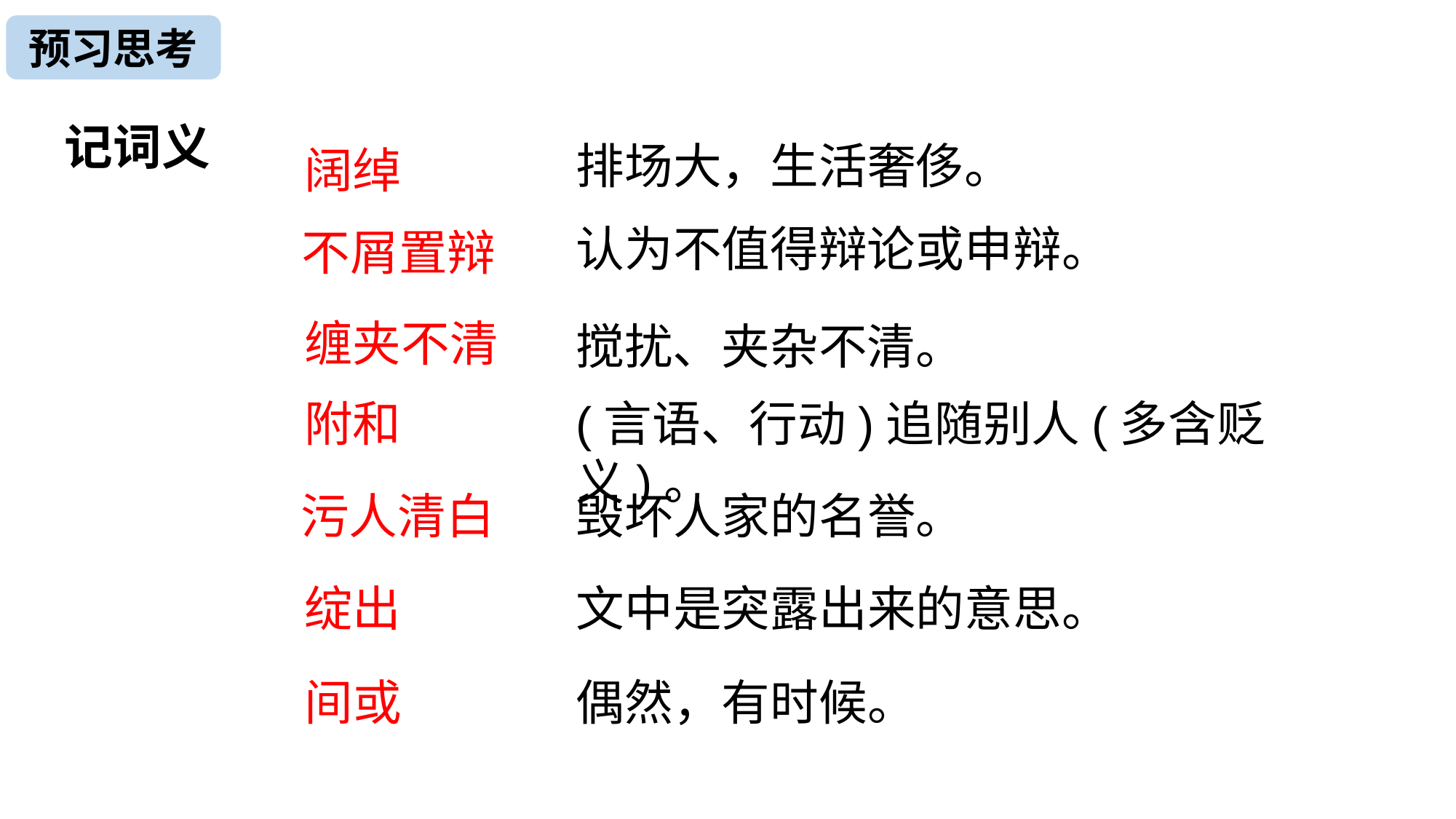

预习思考
记词义
排场大，生活奢侈。
阔绰
认为不值得辩论或申辩。
不屑置辩
缠夹不清
搅扰、夹杂不清。
附和
(言语、行动)追随别人(多含贬义)。
污人清白
毁坏人家的名誉。
绽出
文中是突露出来的意思。
间或
偶然，有时候。